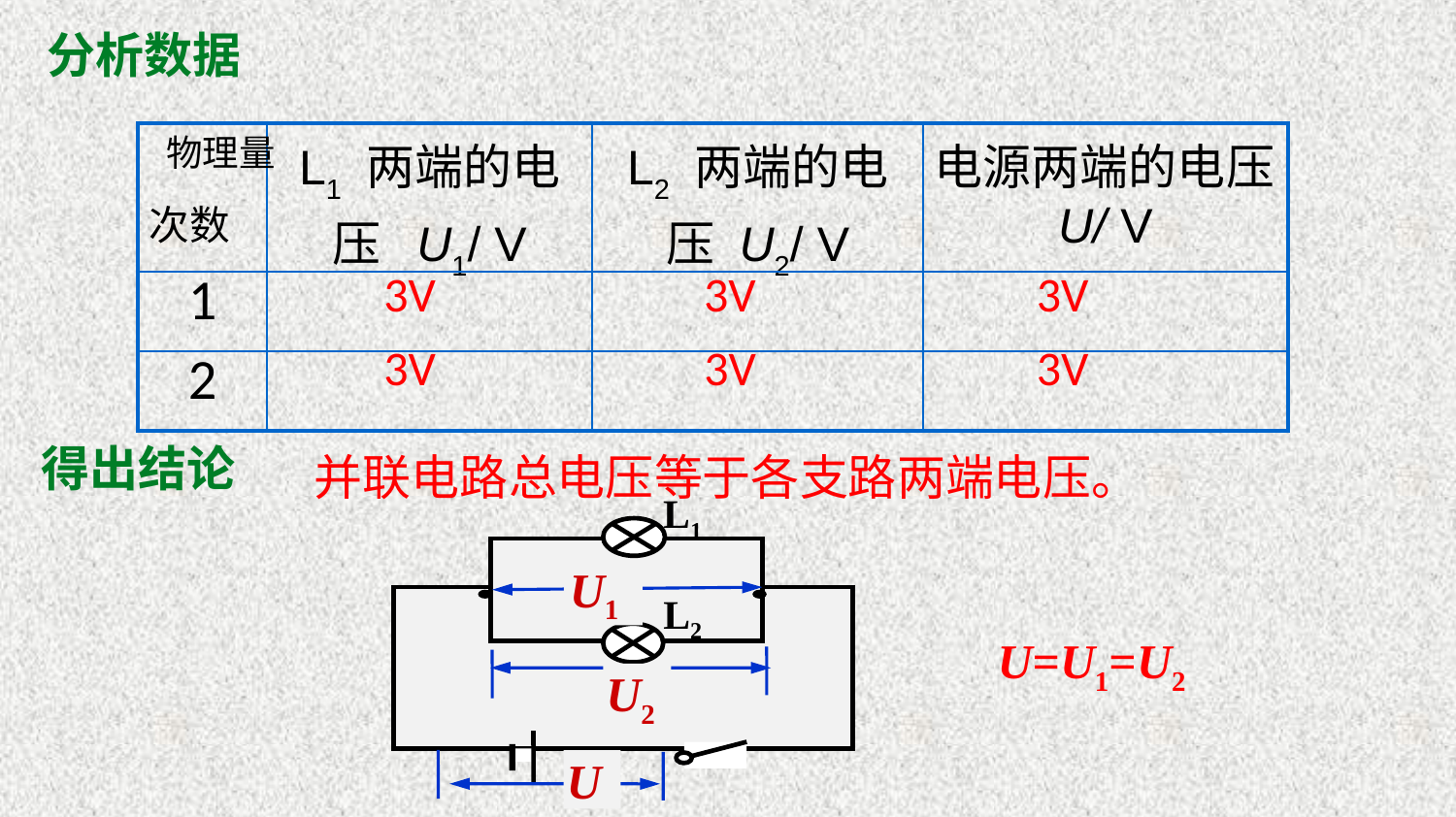

分析数据
|  | L1 两端的电压 U1/ V | L2 两端的电压 U2/ V | 电源两端的电压U/ V |
| --- | --- | --- | --- |
| 1 |  |  |  |
| 2 |  |  |  |
物理量
次数
3V
3V
3V
3V
3V
3V
并联电路总电压等于各支路两端电压。
得出结论
L1

L2

U1

U2

U

U=U1=U2